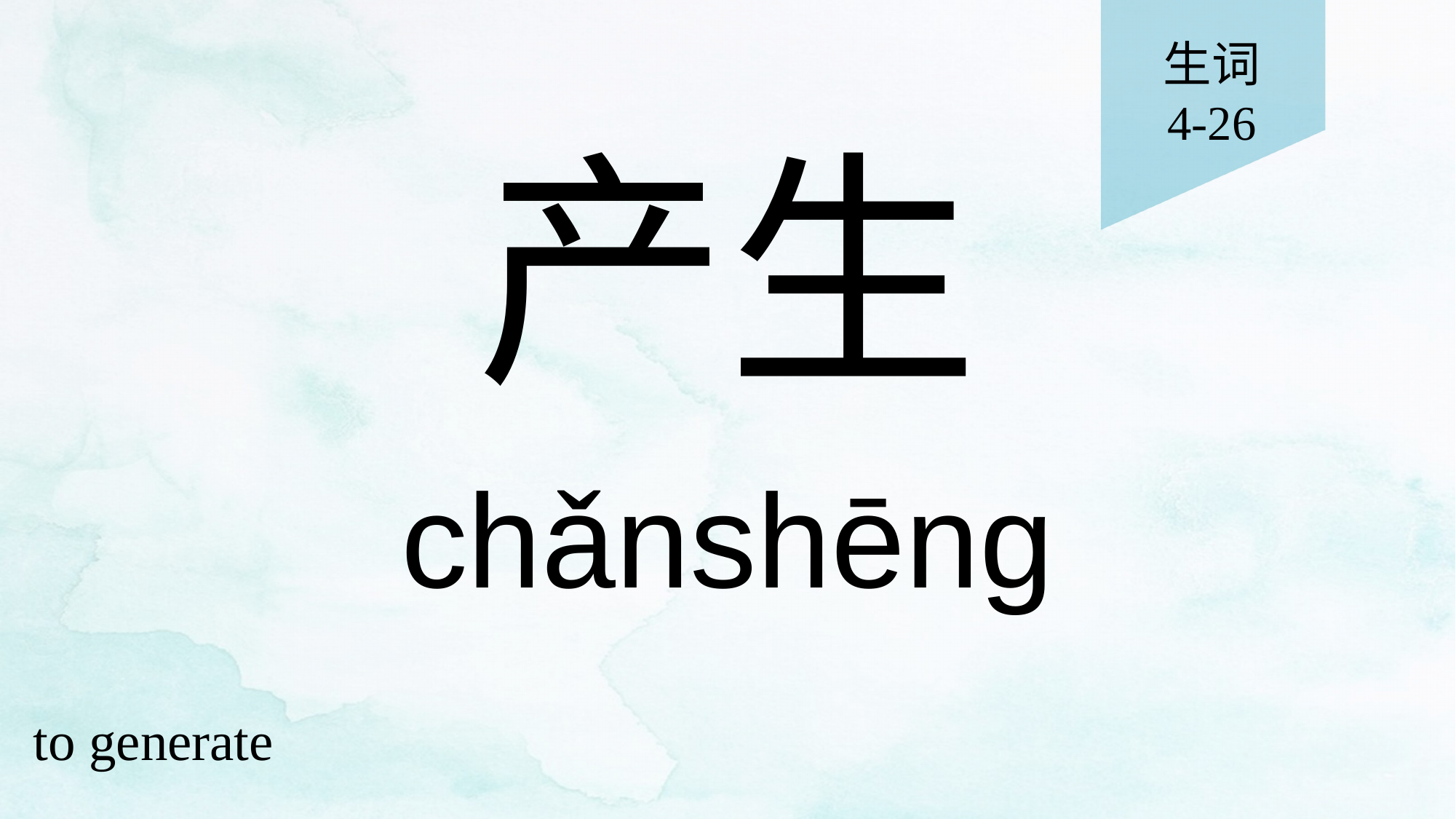

生词
4-26
# 产生
chǎnshēng
to generate